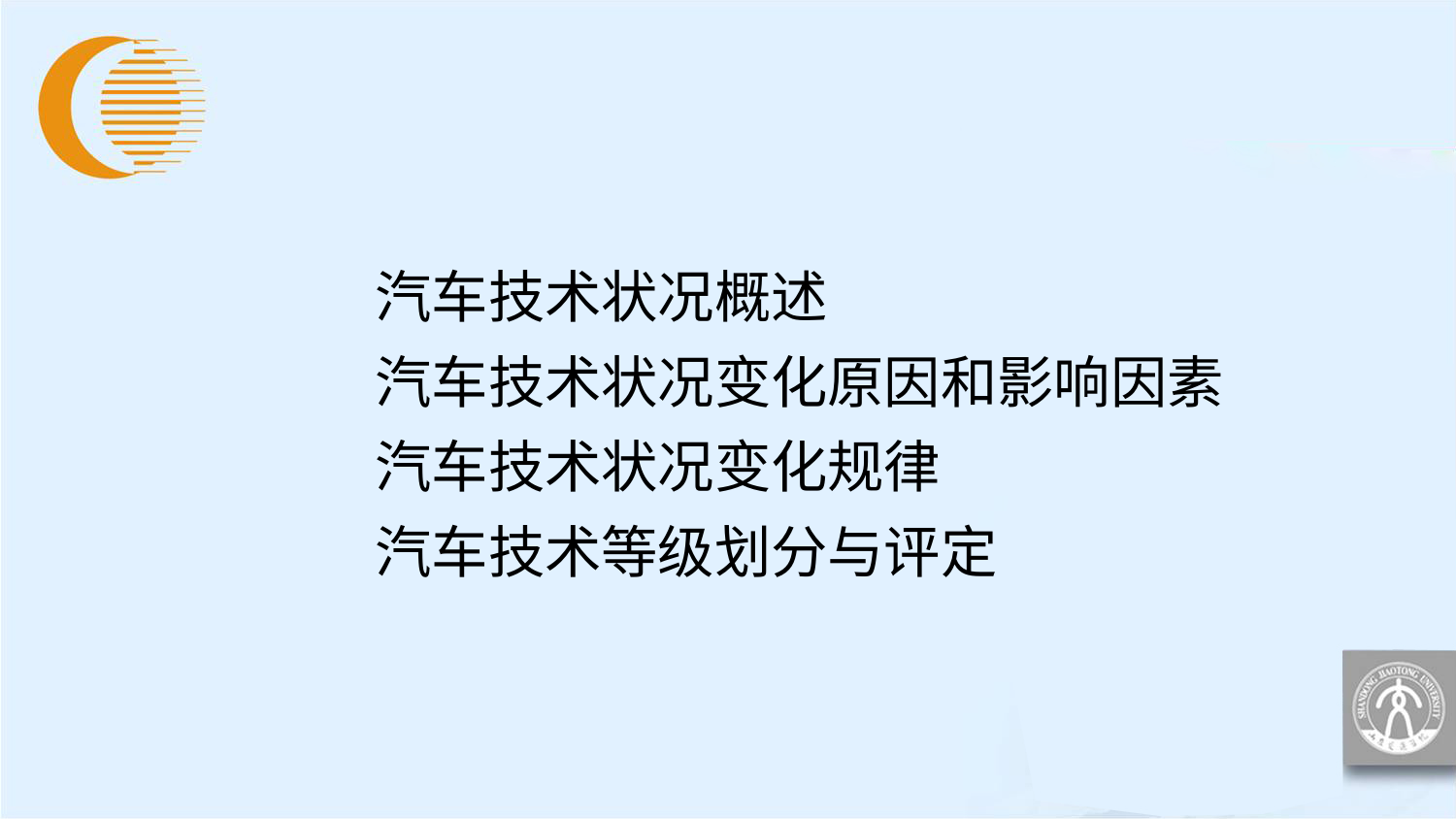

汽车技术状况概述
汽车技术状况变化原因和影响因素
汽车技术状况变化规律
汽车技术等级划分与评定